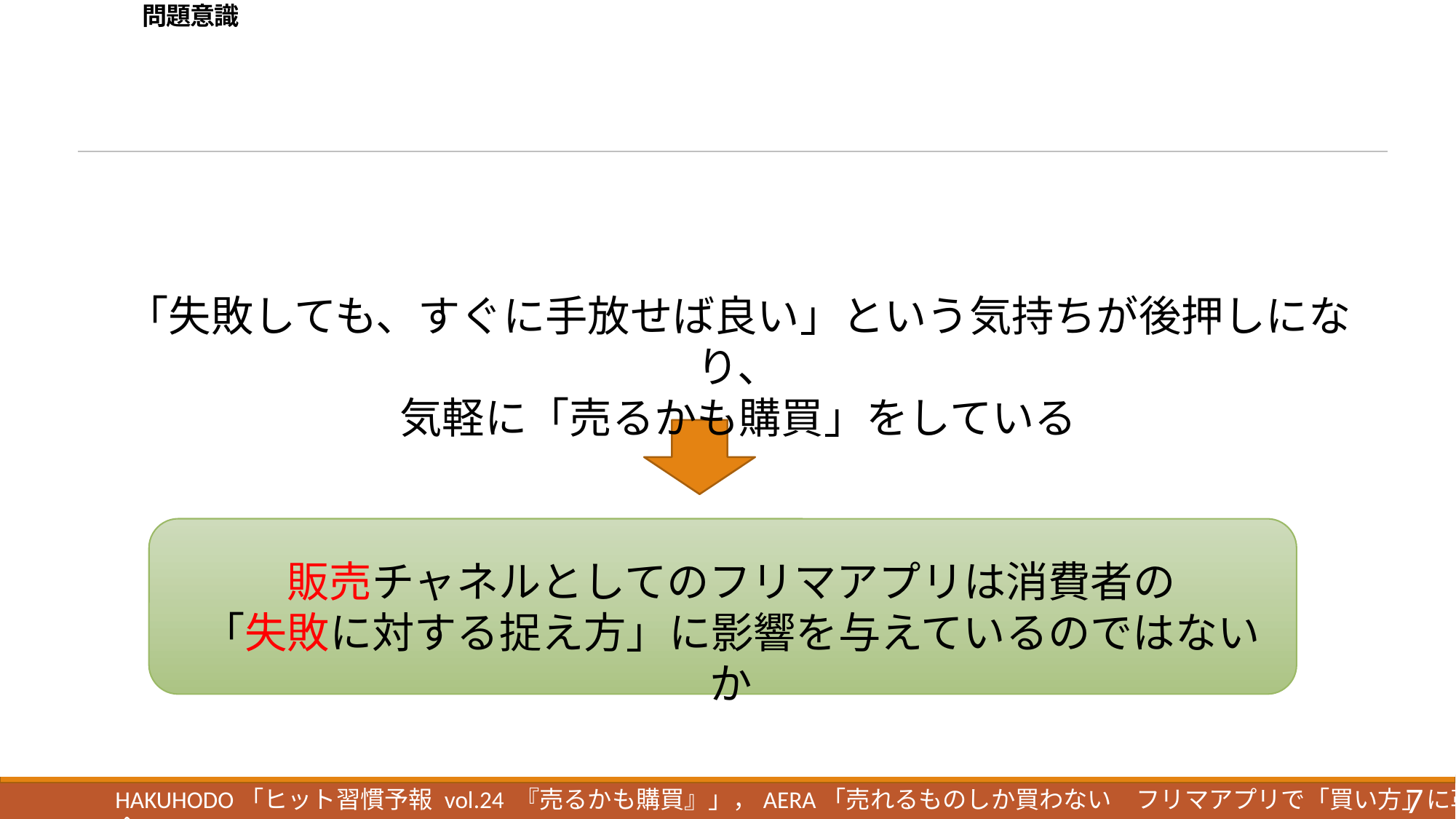

# 問題意識
「失敗しても、すぐに手放せば良い」という気持ちが後押しになり、
気軽に「売るかも購買」をしている

販売チャネルとしてのフリマアプリは消費者の
「失敗に対する捉え方」に影響を与えているのではないか
7
HAKUHODO「ヒット習慣予報 vol.24 『売るかも購買』」，AERA「売れるものしか買わない　フリマアプリで「買い方」に革命」No.42